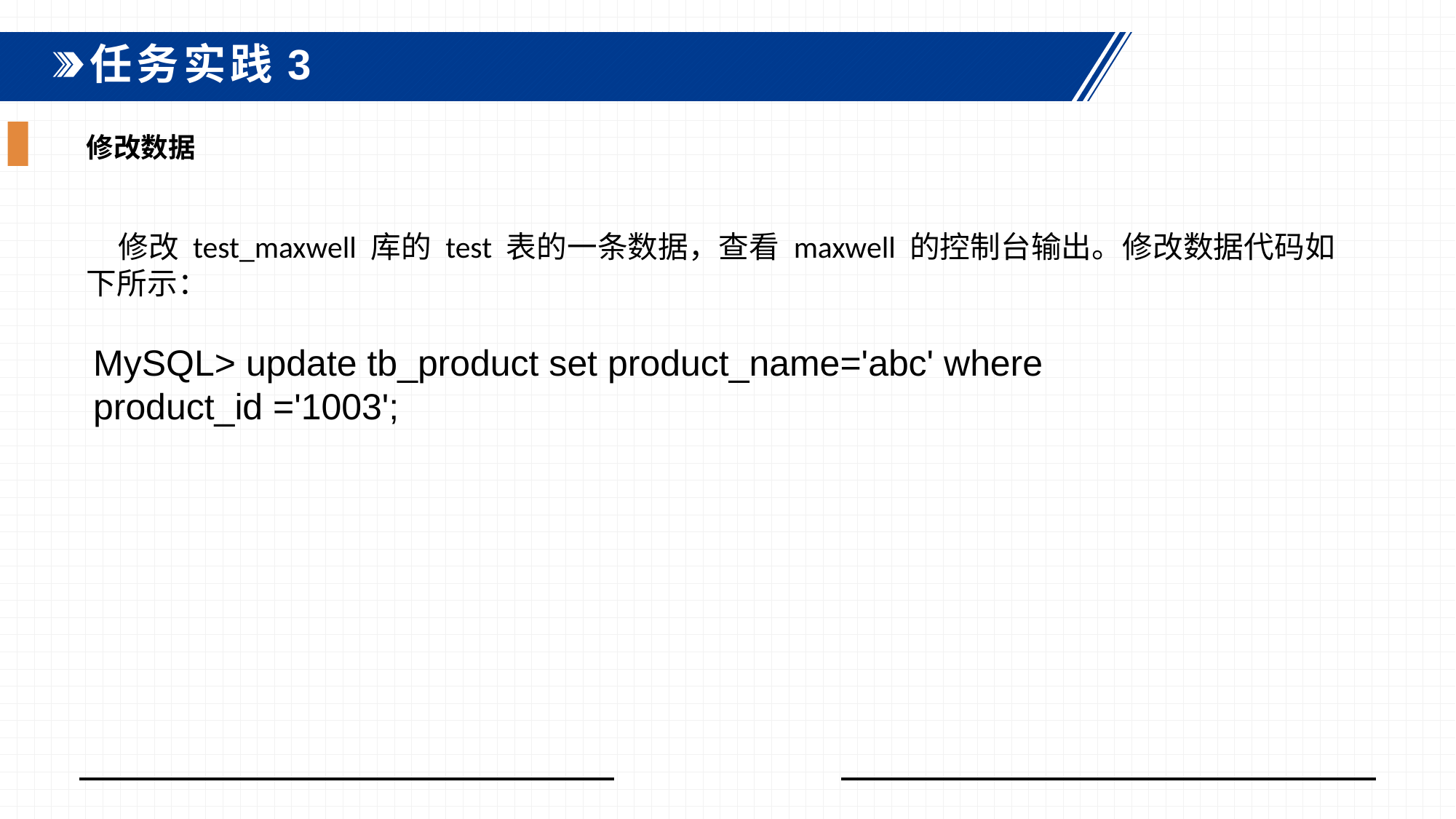

任务实践3
修改数据
修改 test_maxwell 库的 test 表的一条数据，查看 maxwell 的控制台输出。修改数据代码如下所示：
MySQL> update tb_product set product_name='abc' where product_id ='1003';